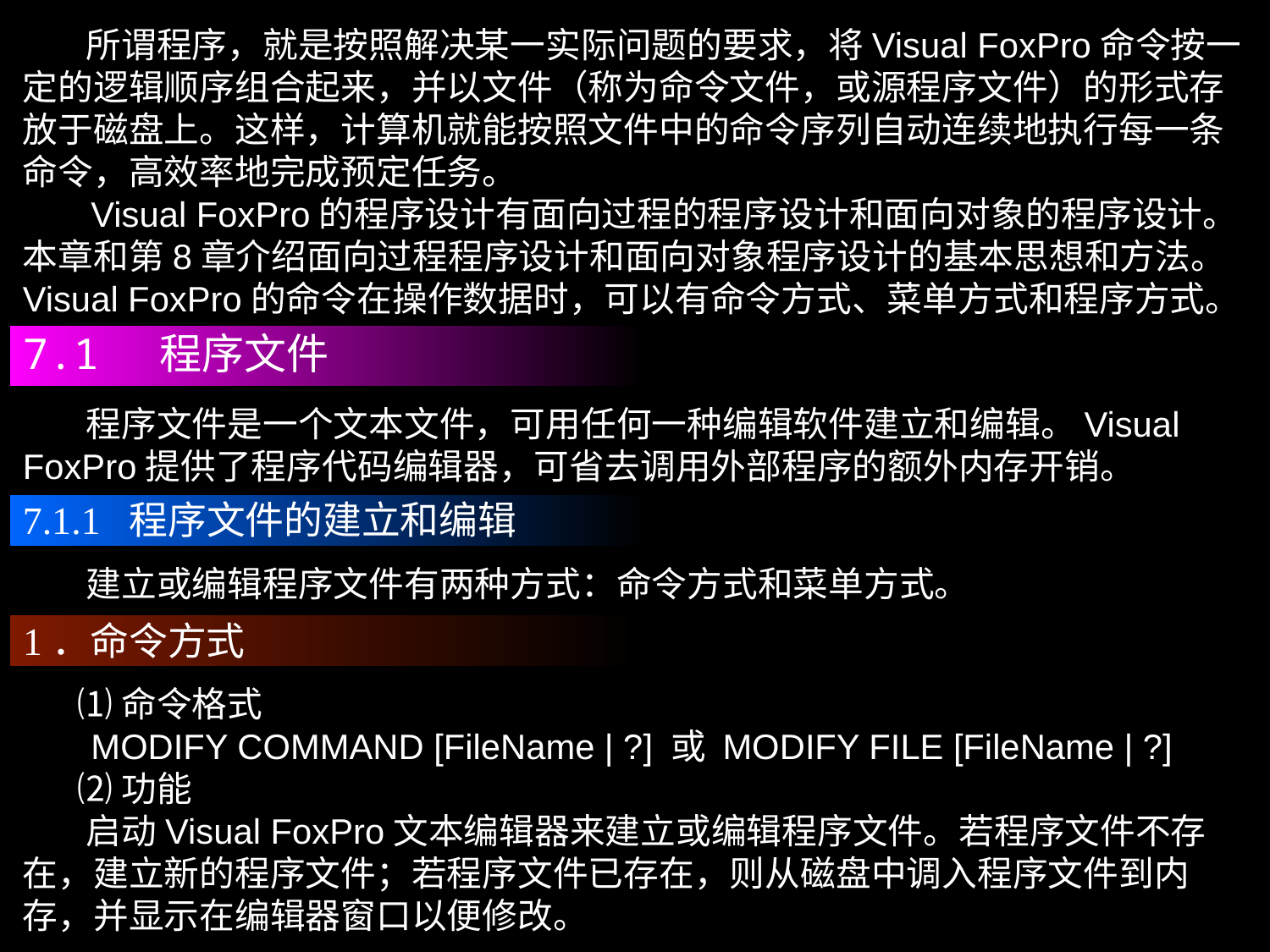

所谓程序，就是按照解决某一实际问题的要求，将Visual FoxPro命令按一定的逻辑顺序组合起来，并以文件（称为命令文件，或源程序文件）的形式存放于磁盘上。这样，计算机就能按照文件中的命令序列自动连续地执行每一条命令，高效率地完成预定任务。
       Visual FoxPro的程序设计有面向过程的程序设计和面向对象的程序设计。本章和第8章介绍面向过程程序设计和面向对象程序设计的基本思想和方法。Visual FoxPro的命令在操作数据时，可以有命令方式、菜单方式和程序方式。
7.1  程序文件
       程序文件是一个文本文件，可用任何一种编辑软件建立和编辑。Visual FoxPro提供了程序代码编辑器，可省去调用外部程序的额外内存开销。
7.1.1  程序文件的建立和编辑
       建立或编辑程序文件有两种方式：命令方式和菜单方式。
1．命令方式
       ⑴命令格式
       MODIFY COMMAND [FileName | ?] 或 MODIFY FILE [FileName | ?]
       ⑵功能
       启动Visual FoxPro文本编辑器来建立或编辑程序文件。若程序文件不存在，建立新的程序文件；若程序文件已存在，则从磁盘中调入程序文件到内存，并显示在编辑器窗口以便修改。